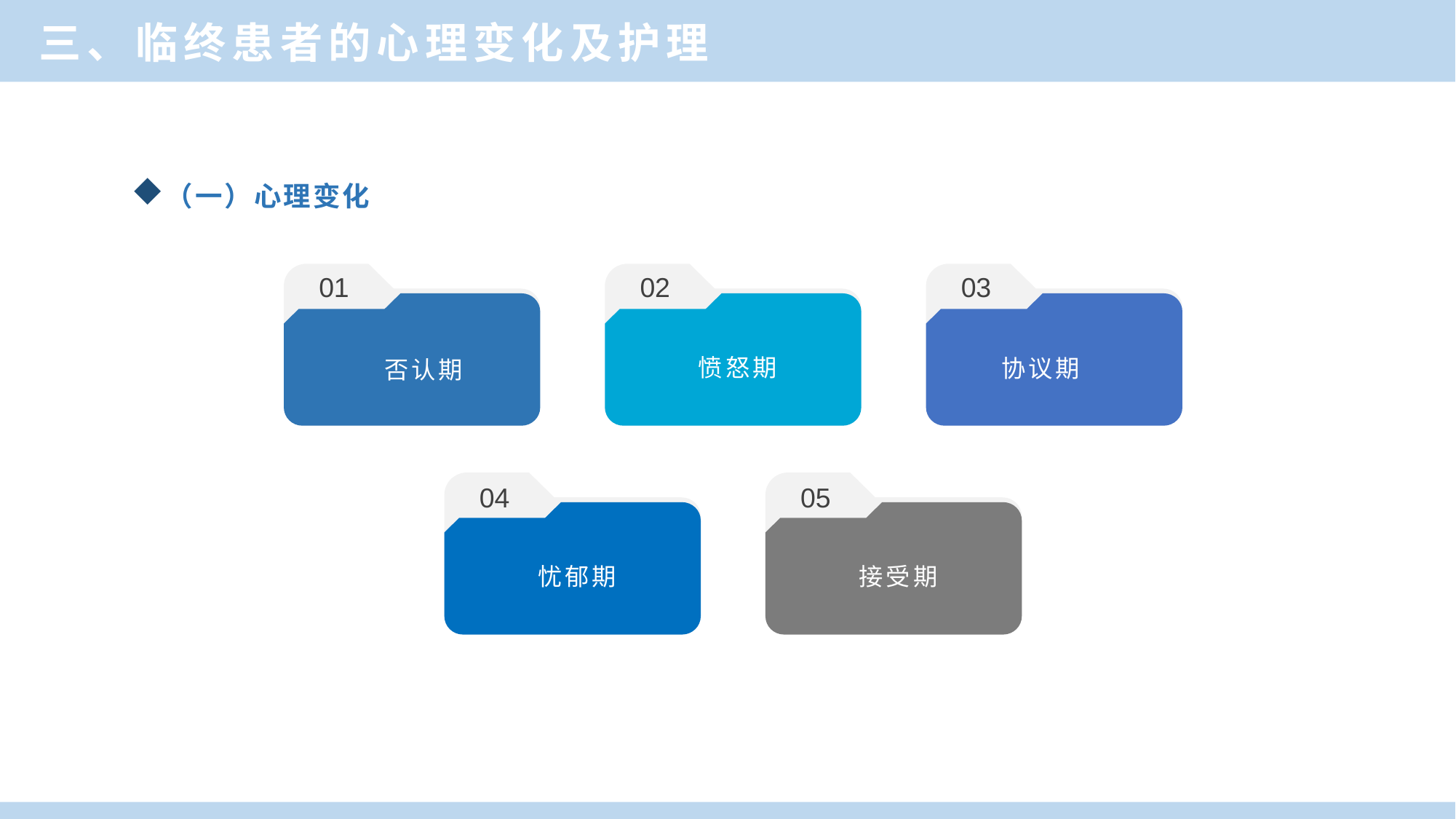

三、临终患者的心理变化及护理
（一）心理变化

01
02
03

愤怒期
协议期
 否认期

04
05

忧郁期
接受期